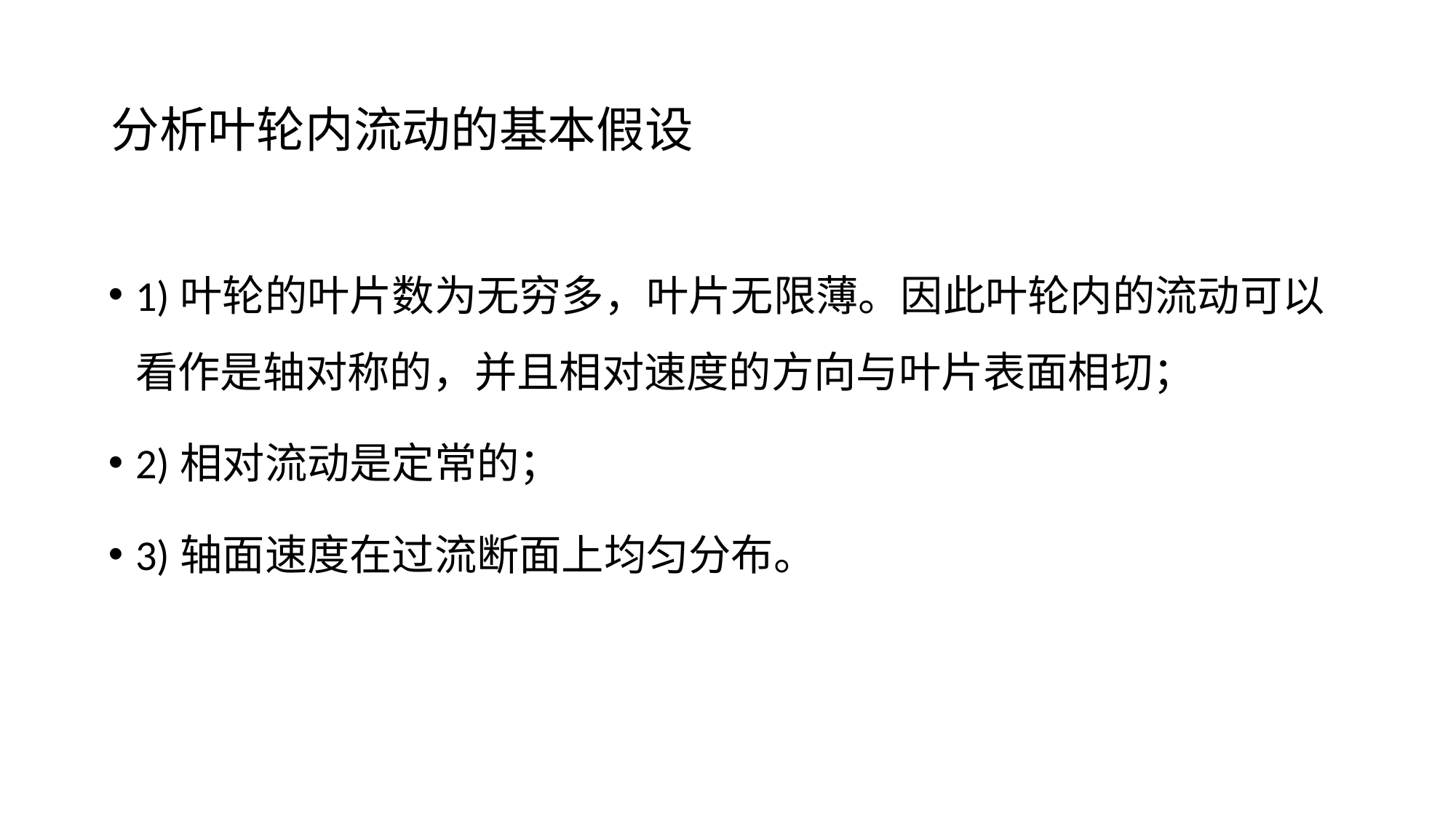

# 分析叶轮内流动的基本假设
1)叶轮的叶片数为无穷多，叶片无限薄。因此叶轮内的流动可以看作是轴对称的，并且相对速度的方向与叶片表面相切；
2)相对流动是定常的；
3)轴面速度在过流断面上均匀分布。